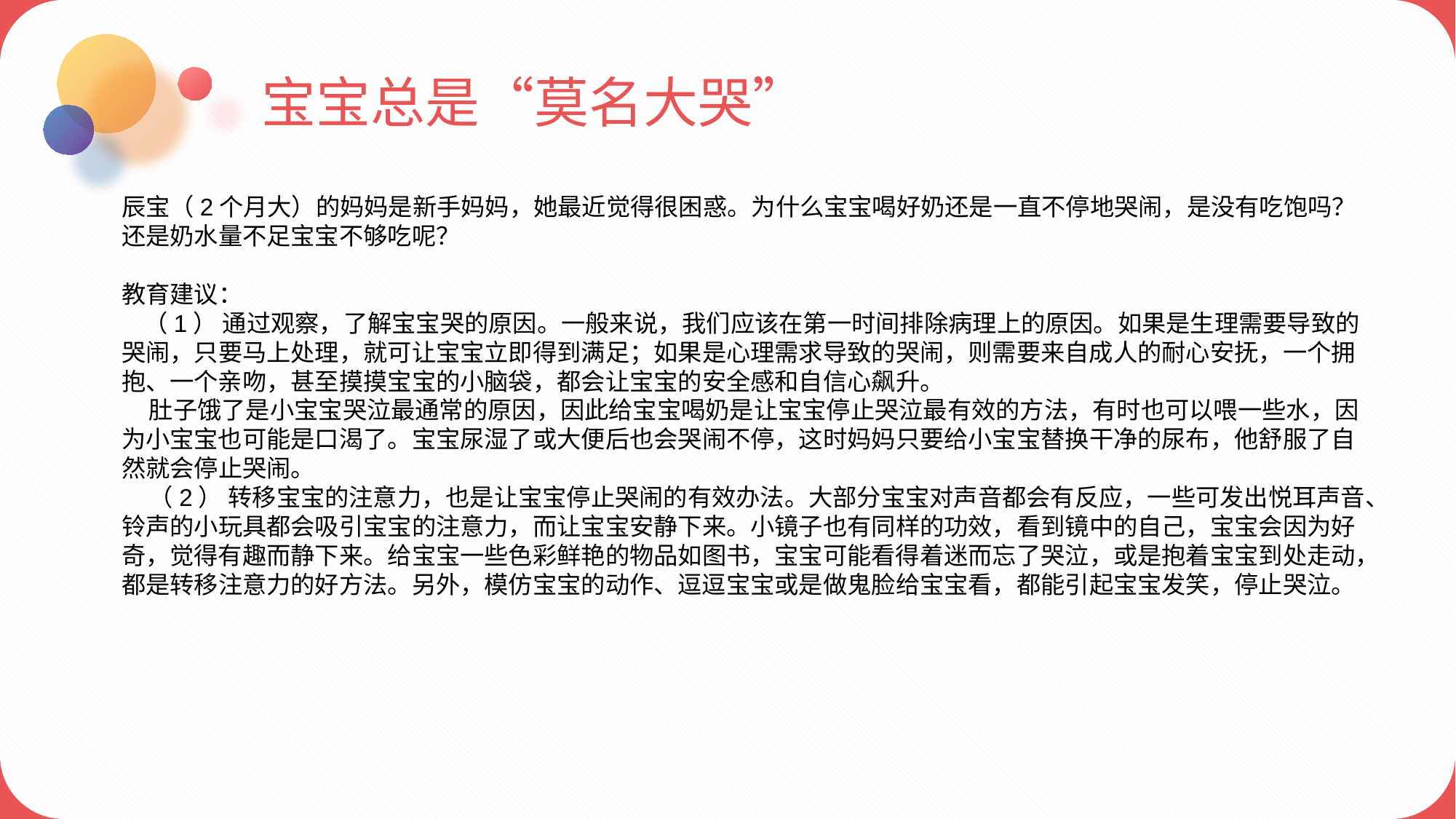

宝宝总是“莫名大哭”
辰宝（2个月大）的妈妈是新手妈妈，她最近觉得很困惑。为什么宝宝喝好奶还是一直不停地哭闹，是没有吃饱吗？还是奶水量不足宝宝不够吃呢？

教育建议：
   （1） 通过观察，了解宝宝哭的原因。一般来说，我们应该在第一时间排除病理上的原因。如果是生理需要导致的哭闹，只要马上处理，就可让宝宝立即得到满足；如果是心理需求导致的哭闹，则需要来自成人的耐心安抚，一个拥抱、一个亲吻，甚至摸摸宝宝的小脑袋，都会让宝宝的安全感和自信心飙升。
    肚子饿了是小宝宝哭泣最通常的原因，因此给宝宝喝奶是让宝宝停止哭泣最有效的方法，有时也可以喂一些水，因为小宝宝也可能是口渴了。宝宝尿湿了或大便后也会哭闹不停，这时妈妈只要给小宝宝替换干净的尿布，他舒服了自然就会停止哭闹。
    （2） 转移宝宝的注意力，也是让宝宝停止哭闹的有效办法。大部分宝宝对声音都会有反应，一些可发出悦耳声音、铃声的小玩具都会吸引宝宝的注意力，而让宝宝安静下来。小镜子也有同样的功效，看到镜中的自己，宝宝会因为好奇，觉得有趣而静下来。给宝宝一些色彩鲜艳的物品如图书，宝宝可能看得着迷而忘了哭泣，或是抱着宝宝到处走动，都是转移注意力的好方法。另外，模仿宝宝的动作、逗逗宝宝或是做鬼脸给宝宝看，都能引起宝宝发笑，停止哭泣。